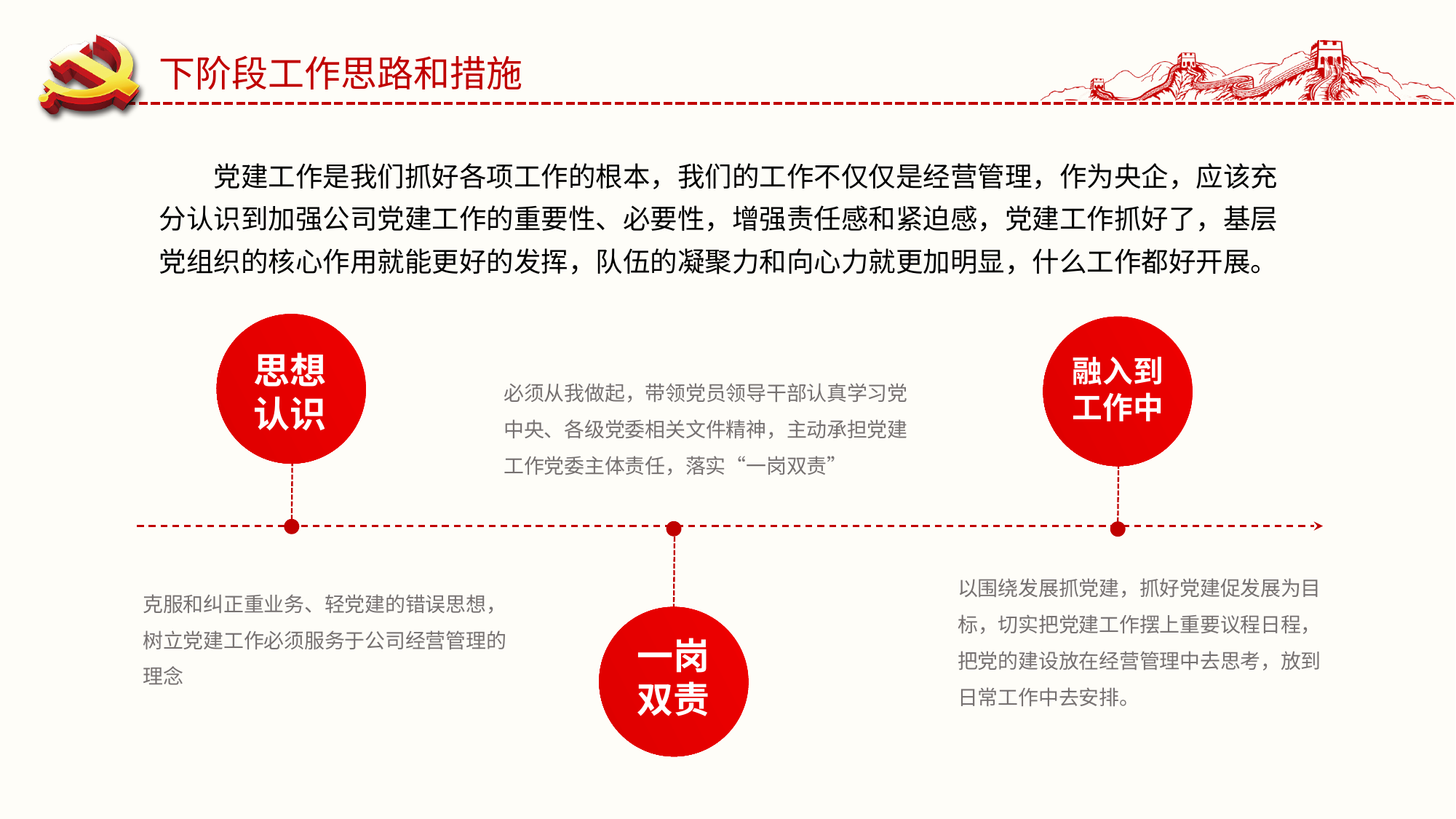

下阶段工作思路和措施
党建工作是我们抓好各项工作的根本，我们的工作不仅仅是经营管理，作为央企，应该充分认识到加强公司党建工作的重要性、必要性，增强责任感和紧迫感，党建工作抓好了，基层党组织的核心作用就能更好的发挥，队伍的凝聚力和向心力就更加明显，什么工作都好开展。

思想认识

融入到
工作中

必须从我做起，带领党员领导干部认真学习党中央、各级党委相关文件精神，主动承担党建工作党委主体责任，落实“一岗双责”

一岗
双责
以围绕发展抓党建，抓好党建促发展为目标，切实把党建工作摆上重要议程日程，把党的建设放在经营管理中去思考，放到日常工作中去安排。
克服和纠正重业务、轻党建的错误思想，树立党建工作必须服务于公司经营管理的理念